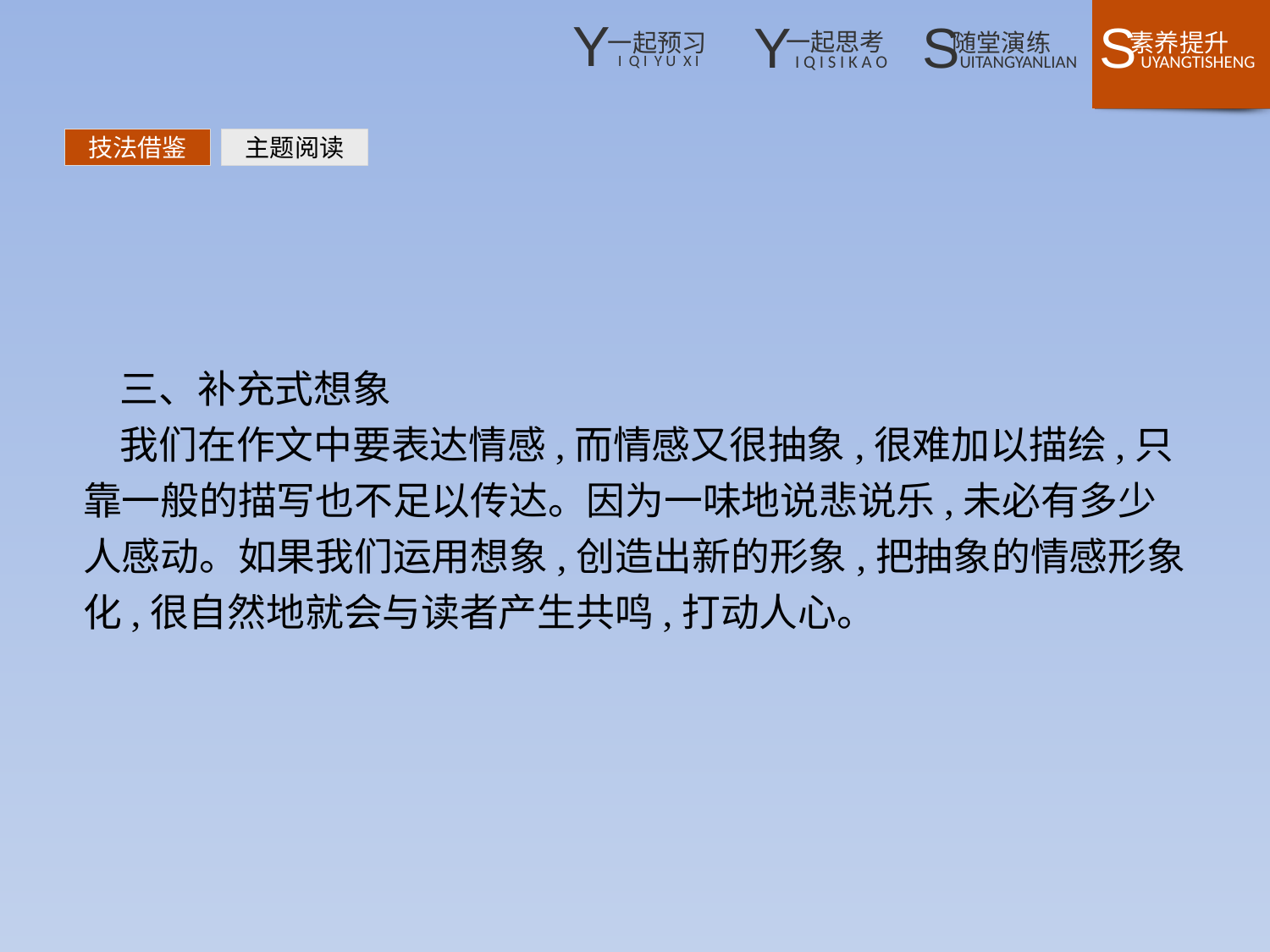

技法借鉴
主题阅读
三、补充式想象
我们在作文中要表达情感,而情感又很抽象,很难加以描绘,只靠一般的描写也不足以传达。因为一味地说悲说乐,未必有多少人感动。如果我们运用想象,创造出新的形象,把抽象的情感形象化,很自然地就会与读者产生共鸣,打动人心。